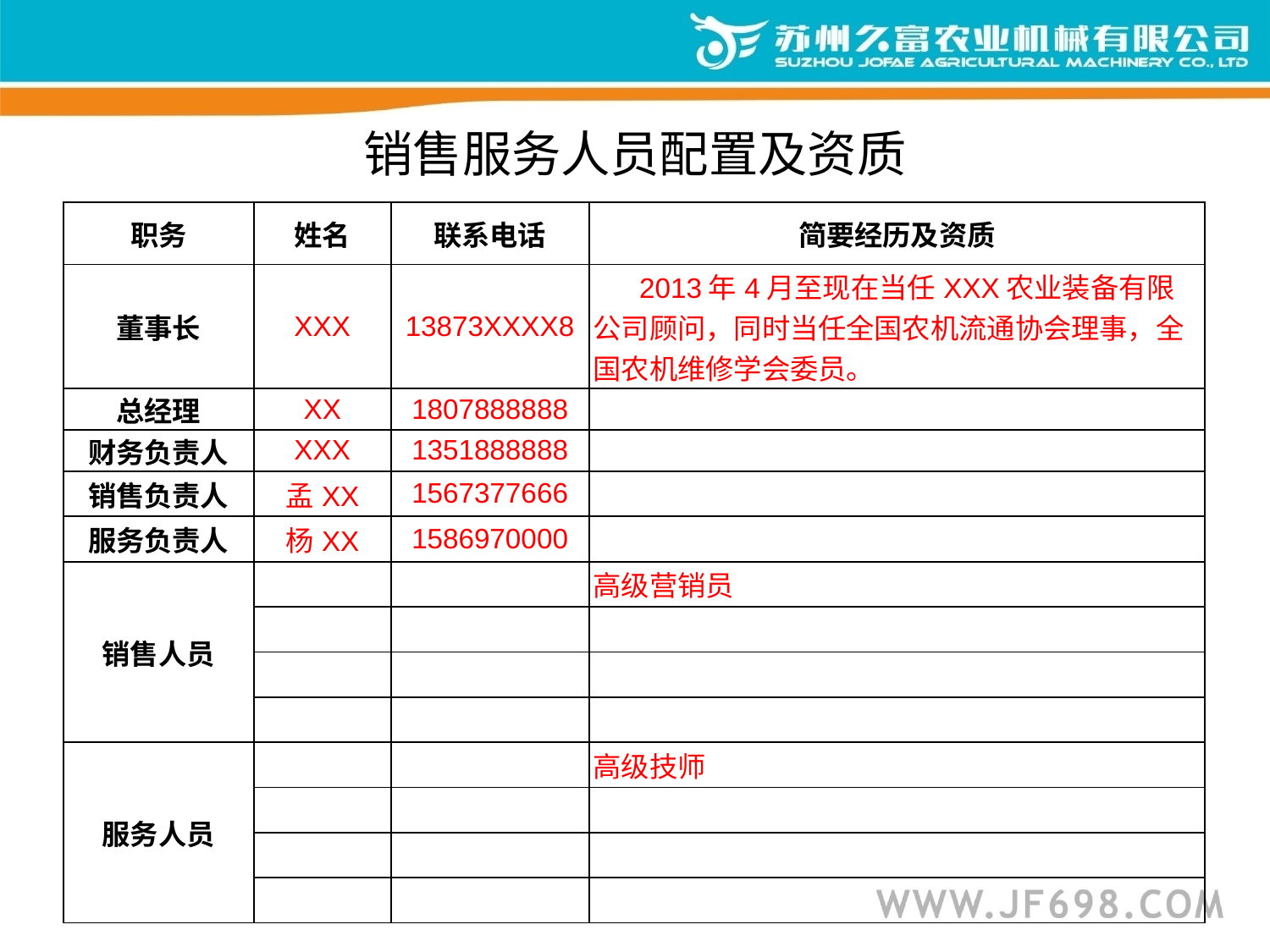

# 销售服务人员配置及资质
| 职务 | 姓名 | 联系电话 | 简要经历及资质 |
| --- | --- | --- | --- |
| 董事长 | XXX | 13873XXXX8 | 2013年4月至现在当任XXX农业装备有限公司顾问，同时当任全国农机流通协会理事，全国农机维修学会委员。 |
| 总经理 | XX | 1807888888 |  |
| 财务负责人 | XXX | 1351888888 |  |
| 销售负责人 | 孟XX | 1567377666 |  |
| 服务负责人 | 杨XX | 1586970000 |  |
| 销售人员 |  |  | 高级营销员 |
|  |  |  |  |
|  |  |  |  |
|  |  |  |  |
| 服务人员 |  |  | 高级技师 |
|  |  |  |  |
|  |  |  |  |
|  |  |  |  |